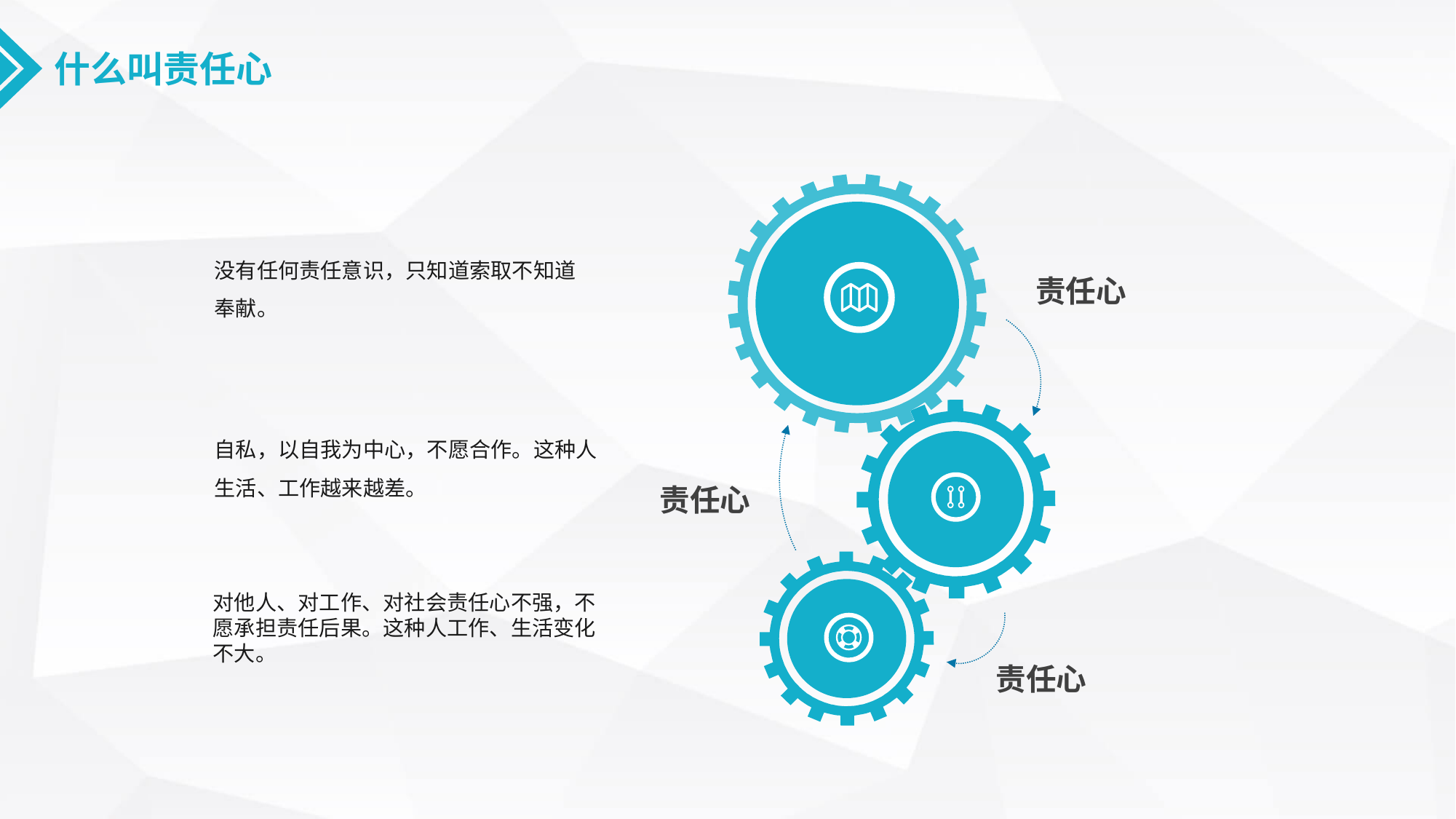

什么叫责任心
没有任何责任意识，只知道索取不知道奉献。

责任心
自私，以自我为中心，不愿合作。这种人生活、工作越来越差。

责任心
对他人、对工作、对社会责任心不强，不愿承担责任后果。这种人工作、生活变化不大。

责任心